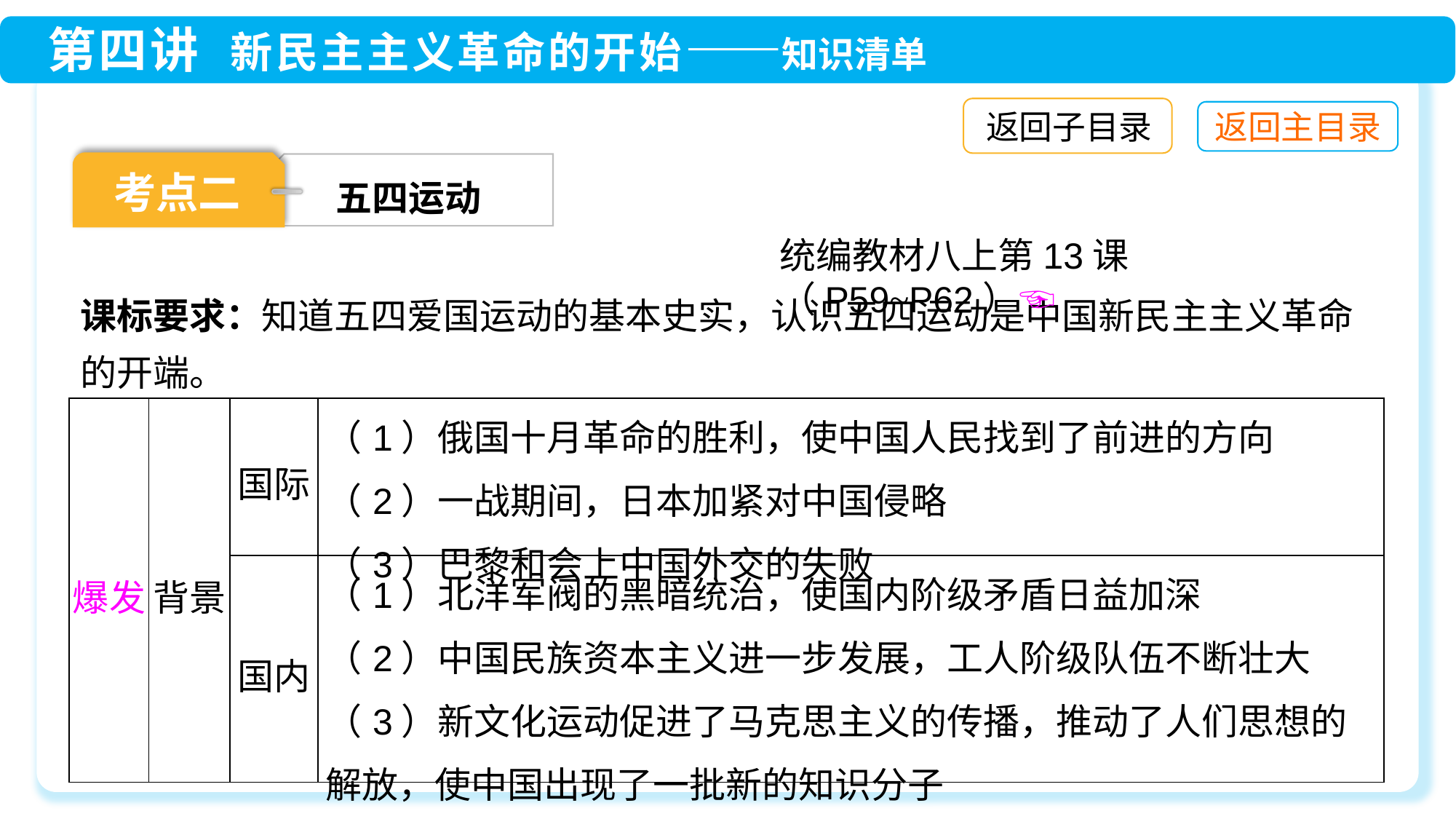

返回子目录
考点二

五四运动

统编教材八上第13课（P59~P62）☜
课标要求：知道五四爱国运动的基本史实，认识五四运动是中国新民主主义革命的开端。
| 爆发 | 背景 | 国际 | （1）俄国十月革命的胜利，使中国人民找到了前进的方向 （2）一战期间，日本加紧对中国侵略 （3）巴黎和会上中国外交的失败 |
| --- | --- | --- | --- |
|  |  | 国内 | （1）北洋军阀的黑暗统治，使国内阶级矛盾日益加深 （2）中国民族资本主义进一步发展，工人阶级队伍不断壮大 （3）新文化运动促进了马克思主义的传播，推动了人们思想的解放，使中国出现了一批新的知识分子 |